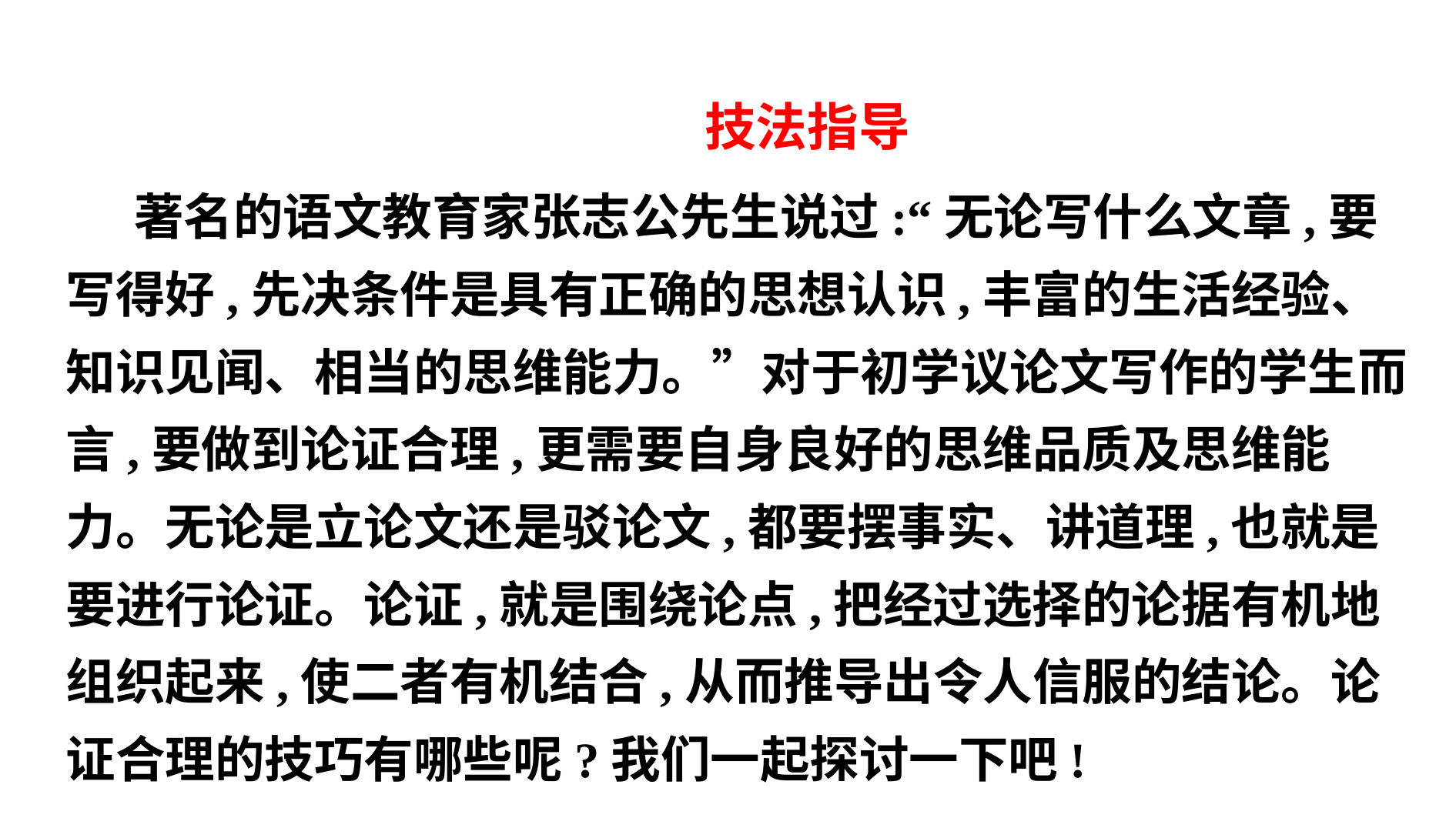

技法指导
著名的语文教育家张志公先生说过:“无论写什么文章,要写得好,先决条件是具有正确的思想认识,丰富的生活经验、知识见闻、相当的思维能力。”对于初学议论文写作的学生而言,要做到论证合理,更需要自身良好的思维品质及思维能力。无论是立论文还是驳论文,都要摆事实、讲道理,也就是要进行论证。论证,就是围绕论点,把经过选择的论据有机地组织起来,使二者有机结合,从而推导出令人信服的结论。论证合理的技巧有哪些呢?我们一起探讨一下吧!